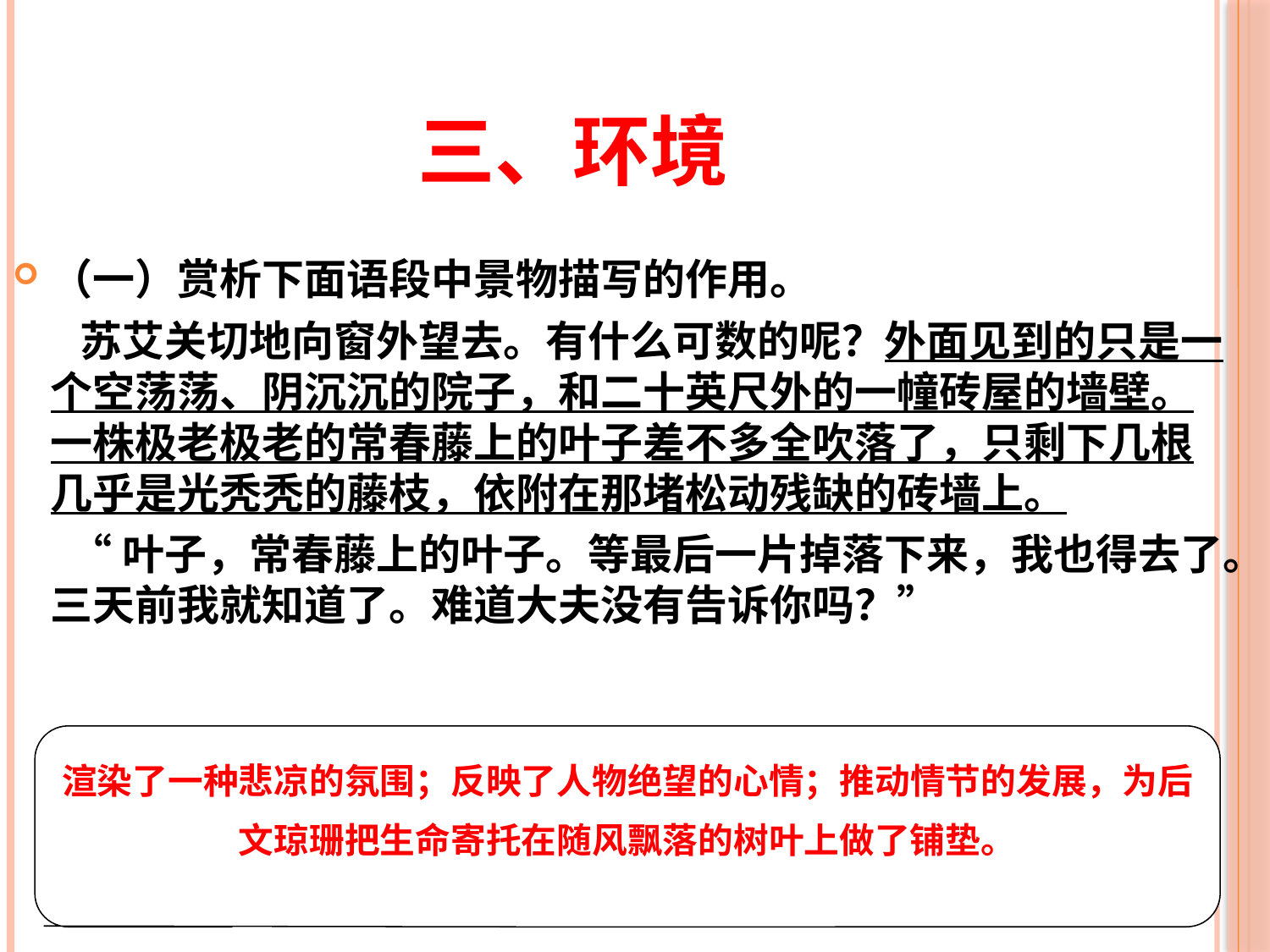

三、环境
（一）赏析下面语段中景物描写的作用。
      苏艾关切地向窗外望去。有什么可数的呢？外面见到的只是一个空荡荡、阴沉沉的院子，和二十英尺外的一幢砖屋的墙壁。一株极老极老的常春藤上的叶子差不多全吹落了，只剩下几根几乎是光秃秃的藤枝，依附在那堵松动残缺的砖墙上。
      “叶子，常春藤上的叶子。等最后一片掉落下来，我也得去了。三天前我就知道了。难道大夫没有告诉你吗？”
渲染了一种悲凉的氛围；反映了人物绝望的心情；推动情节的发展，为后文琼珊把生命寄托在随风飘落的树叶上做了铺垫。